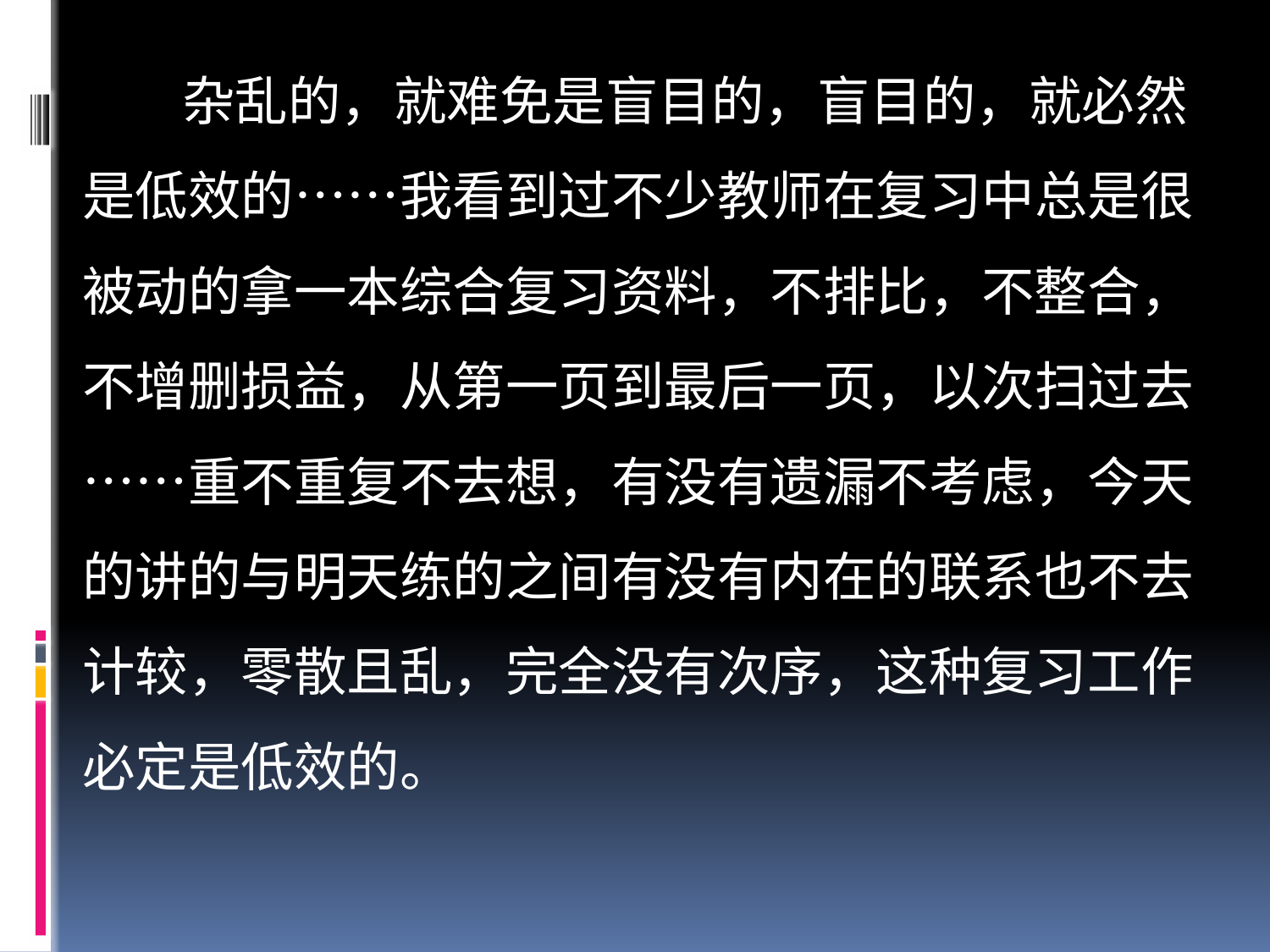

杂乱的，就难免是盲目的，盲目的，就必然是低效的……我看到过不少教师在复习中总是很被动的拿一本综合复习资料，不排比，不整合，不增删损益，从第一页到最后一页，以次扫过去……重不重复不去想，有没有遗漏不考虑，今天的讲的与明天练的之间有没有内在的联系也不去计较，零散且乱，完全没有次序，这种复习工作必定是低效的。